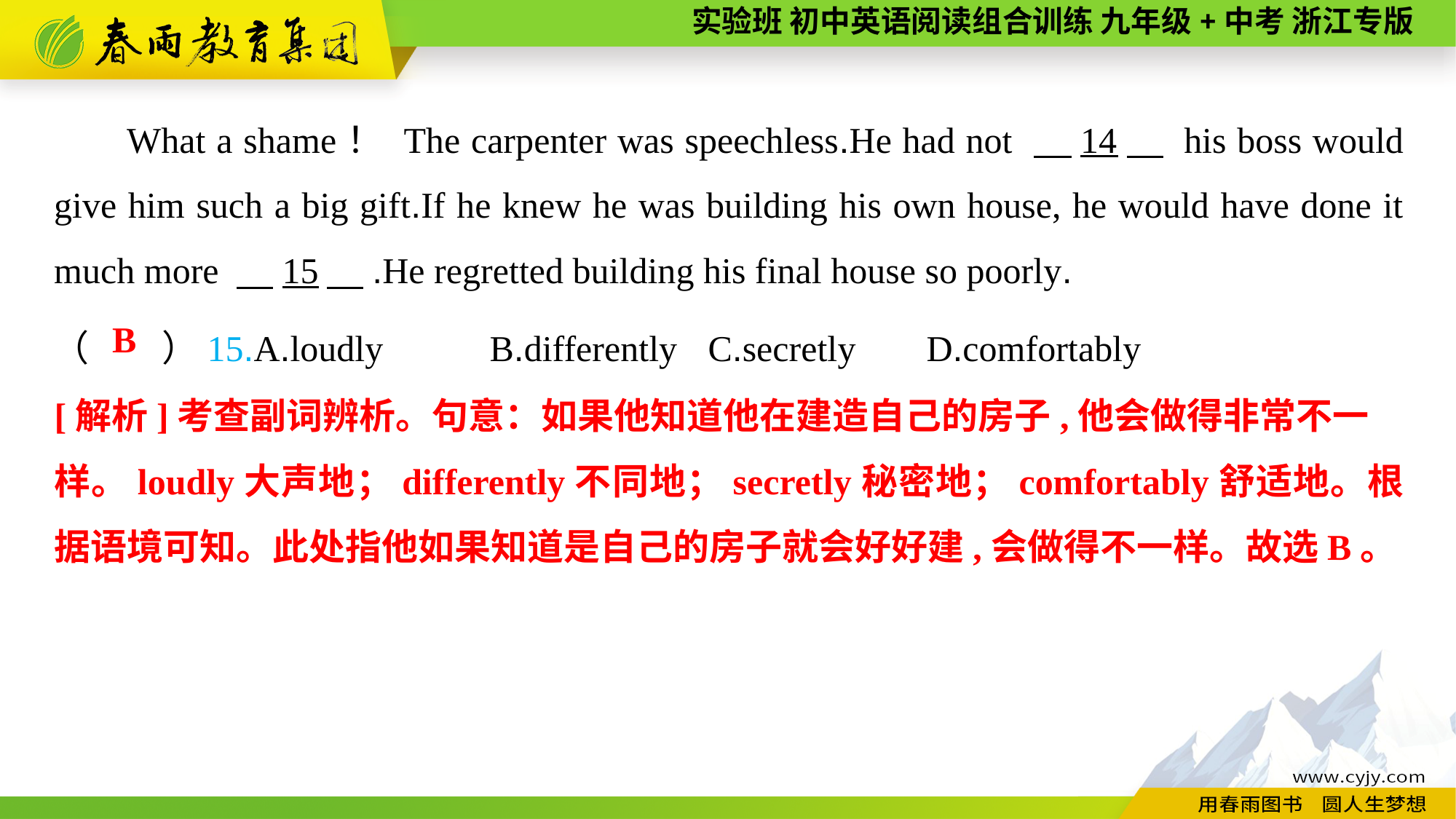

What a shame！ The carpenter was speechless.He had not 　14　 his boss would give him such a big gift.If he knew he was building his own house, he would have done it much more 　15　.He regretted building his final house so poorly.
（　　）15.A.loudly	B.differently	C.secretly	D.comfortably
B
[解析]考查副词辨析。句意：如果他知道他在建造自己的房子,他会做得非常不一
样。loudly大声地；differently不同地；secretly秘密地；comfortably舒适地。根据语境可知。此处指他如果知道是自己的房子就会好好建,会做得不一样。故选B。